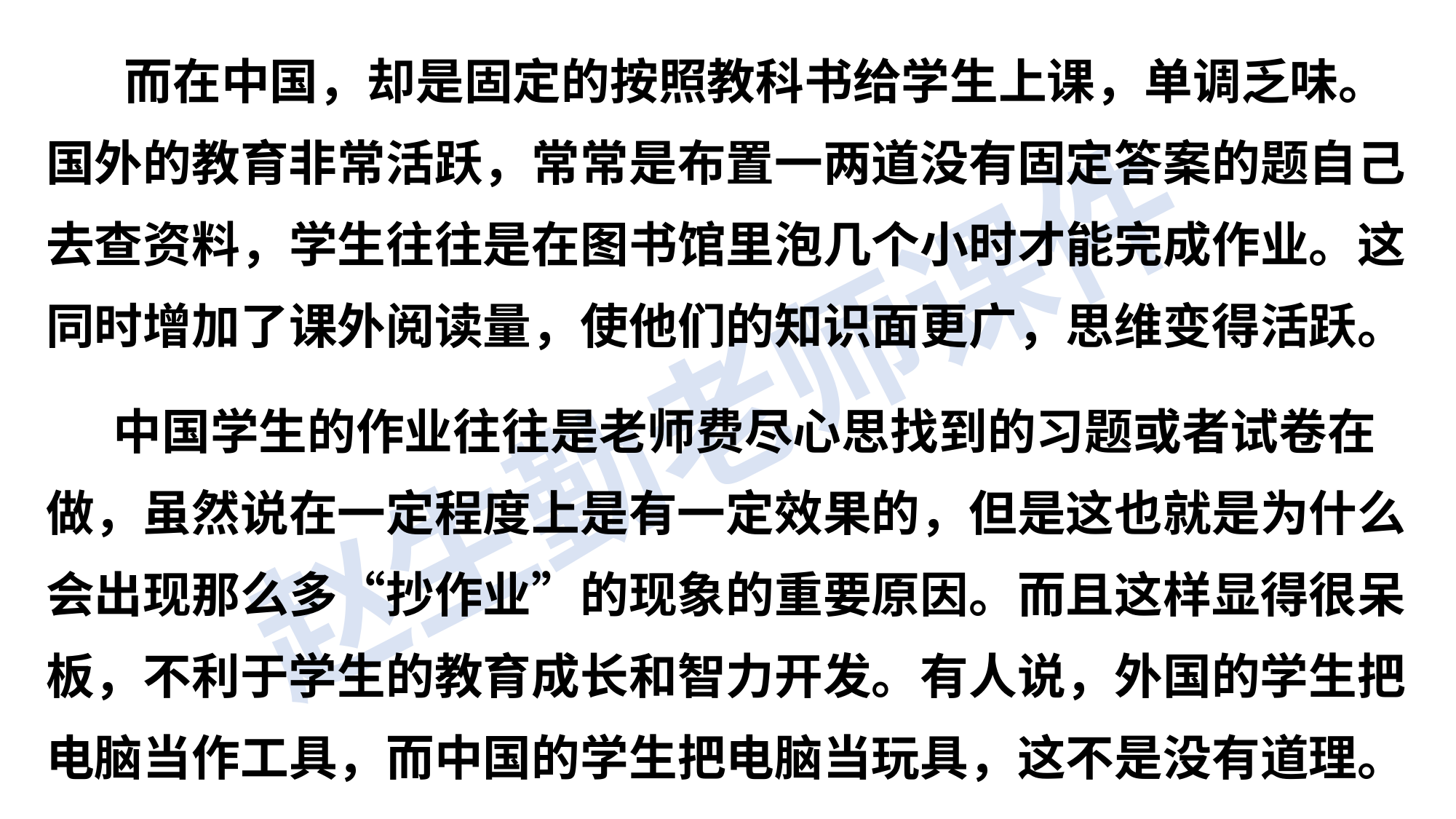

而在中国，却是固定的按照教科书给学生上课，单调乏味。国外的教育非常活跃，常常是布置一两道没有固定答案的题自己去查资料，学生往往是在图书馆里泡几个小时才能完成作业。这同时增加了课外阅读量，使他们的知识面更广，思维变得活跃。
     中国学生的作业往往是老师费尽心思找到的习题或者试卷在做，虽然说在一定程度上是有一定效果的，但是这也就是为什么会出现那么多“抄作业”的现象的重要原因。而且这样显得很呆板，不利于学生的教育成长和智力开发。有人说，外国的学生把电脑当作工具，而中国的学生把电脑当玩具，这不是没有道理。